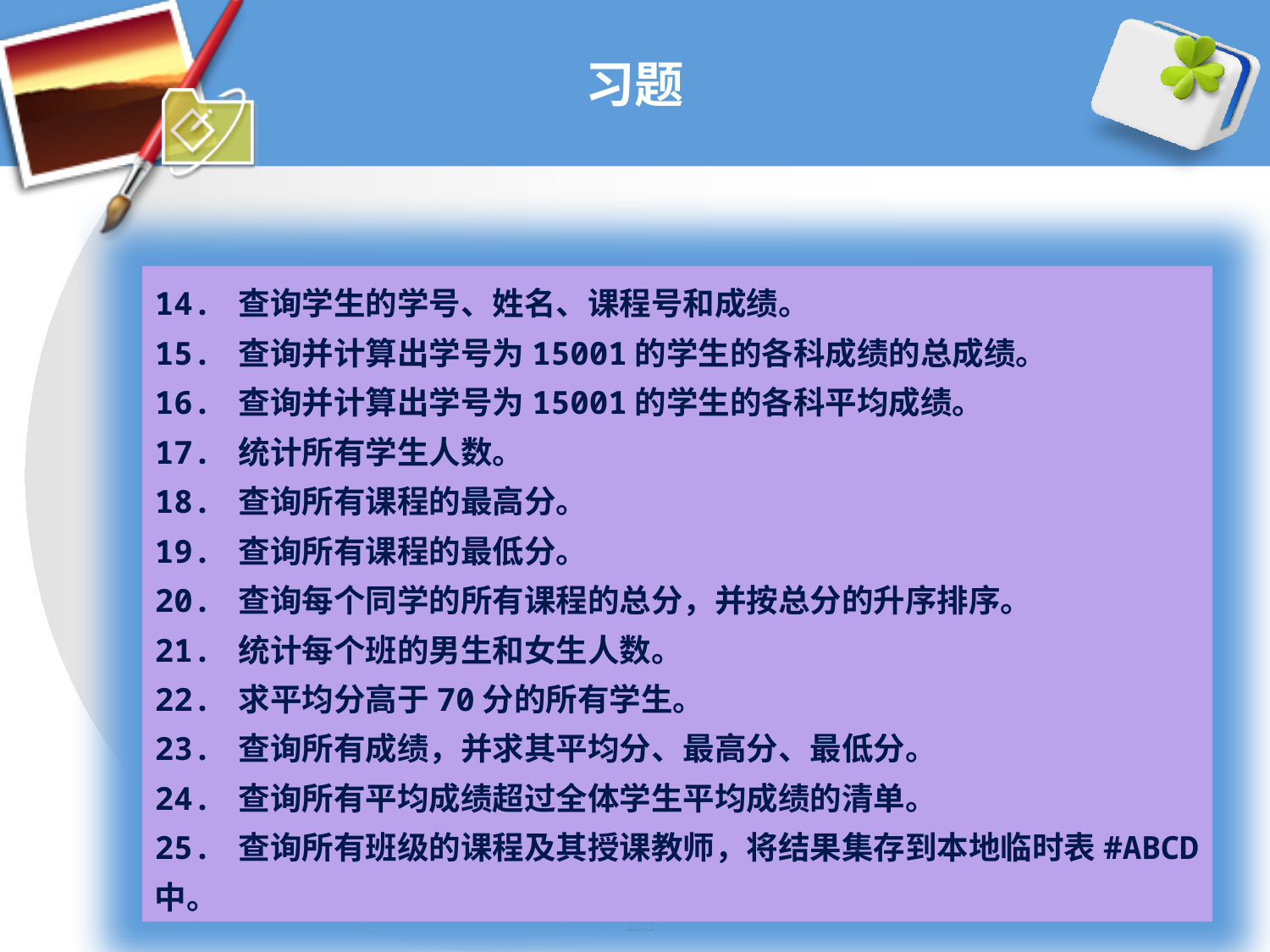

# 习题
14. 查询学生的学号、姓名、课程号和成绩。
15. 查询并计算出学号为15001的学生的各科成绩的总成绩。
16. 查询并计算出学号为15001的学生的各科平均成绩。
17. 统计所有学生人数。
18. 查询所有课程的最高分。
19. 查询所有课程的最低分。
20. 查询每个同学的所有课程的总分，并按总分的升序排序。
21. 统计每个班的男生和女生人数。
22. 求平均分高于70分的所有学生。
23. 查询所有成绩，并求其平均分、最高分、最低分。
24. 查询所有平均成绩超过全体学生平均成绩的清单。
25. 查询所有班级的课程及其授课教师，将结果集存到本地临时表#ABCD中。
135